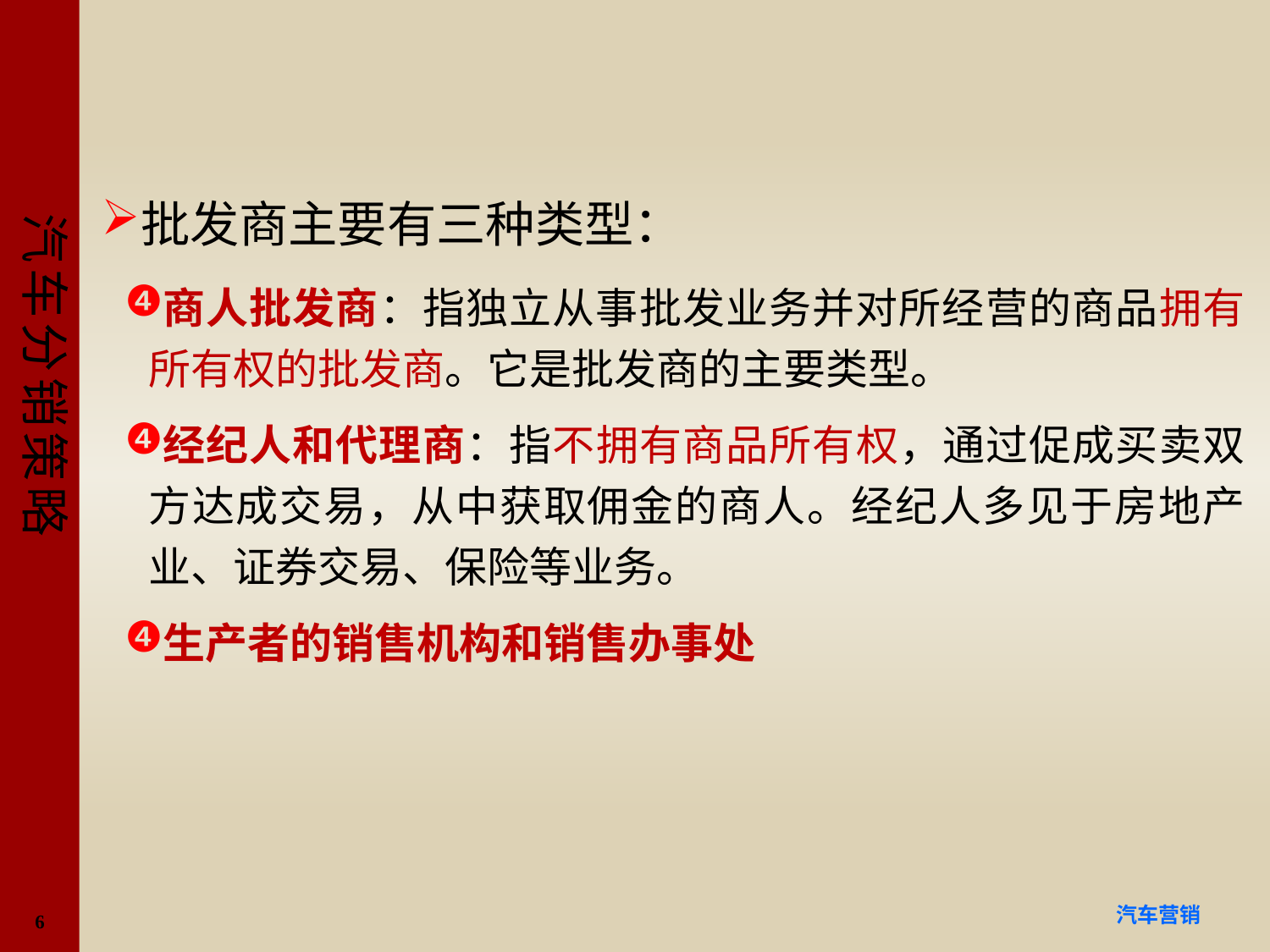

#
批发商主要有三种类型：
商人批发商：指独立从事批发业务并对所经营的商品拥有所有权的批发商。它是批发商的主要类型。
经纪人和代理商：指不拥有商品所有权，通过促成买卖双方达成交易，从中获取佣金的商人。经纪人多见于房地产业、证券交易、保险等业务。
生产者的销售机构和销售办事处

6